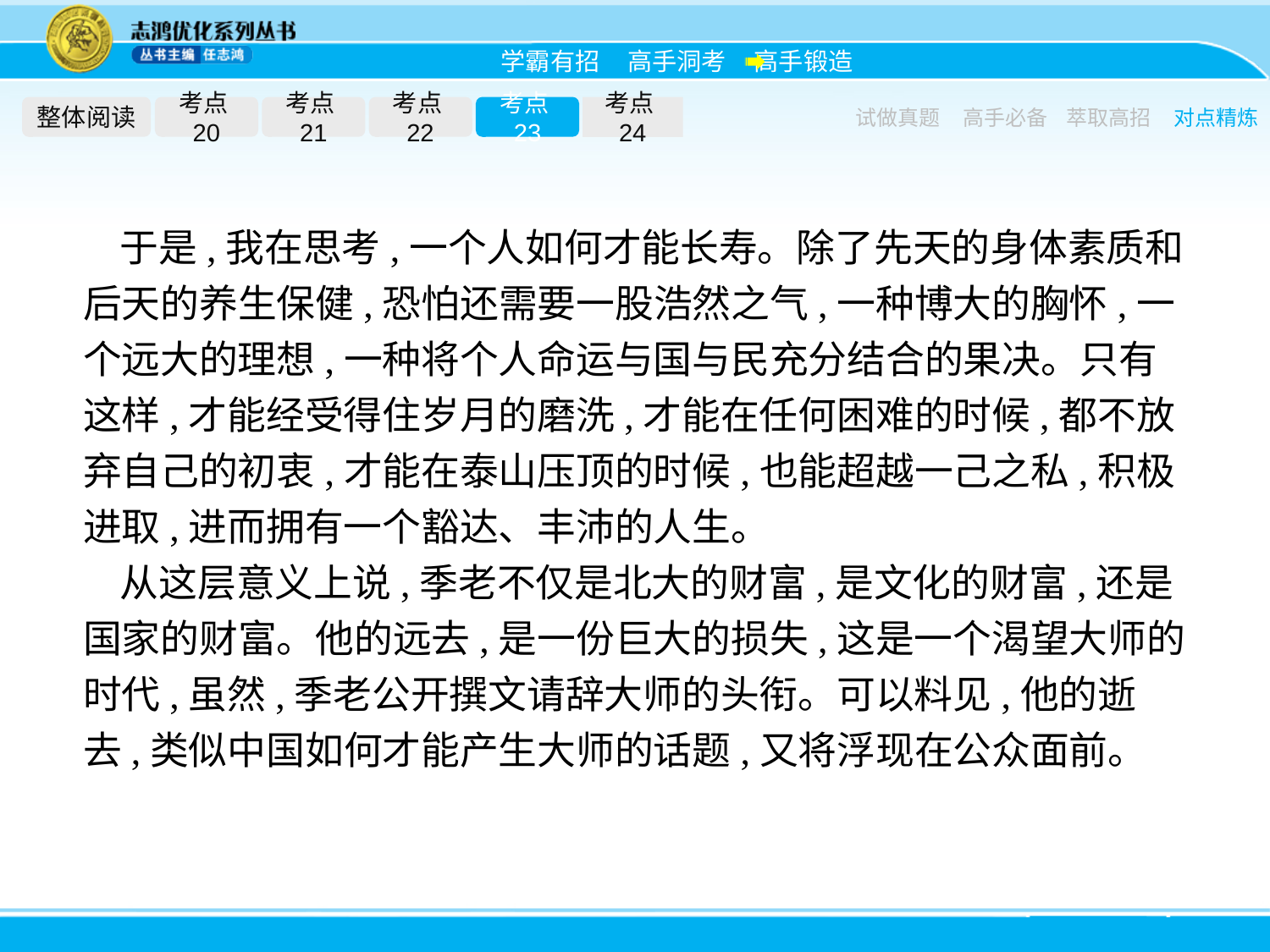

整体阅读
考点20
考点21
考点22
考点23
考点24
试做真题
高手必备
萃取高招
对点精炼
于是,我在思考,一个人如何才能长寿。除了先天的身体素质和后天的养生保健,恐怕还需要一股浩然之气,一种博大的胸怀,一个远大的理想,一种将个人命运与国与民充分结合的果决。只有这样,才能经受得住岁月的磨洗,才能在任何困难的时候,都不放弃自己的初衷,才能在泰山压顶的时候,也能超越一己之私,积极进取,进而拥有一个豁达、丰沛的人生。
从这层意义上说,季老不仅是北大的财富,是文化的财富,还是国家的财富。他的远去,是一份巨大的损失,这是一个渴望大师的时代,虽然,季老公开撰文请辞大师的头衔。可以料见,他的逝去,类似中国如何才能产生大师的话题,又将浮现在公众面前。